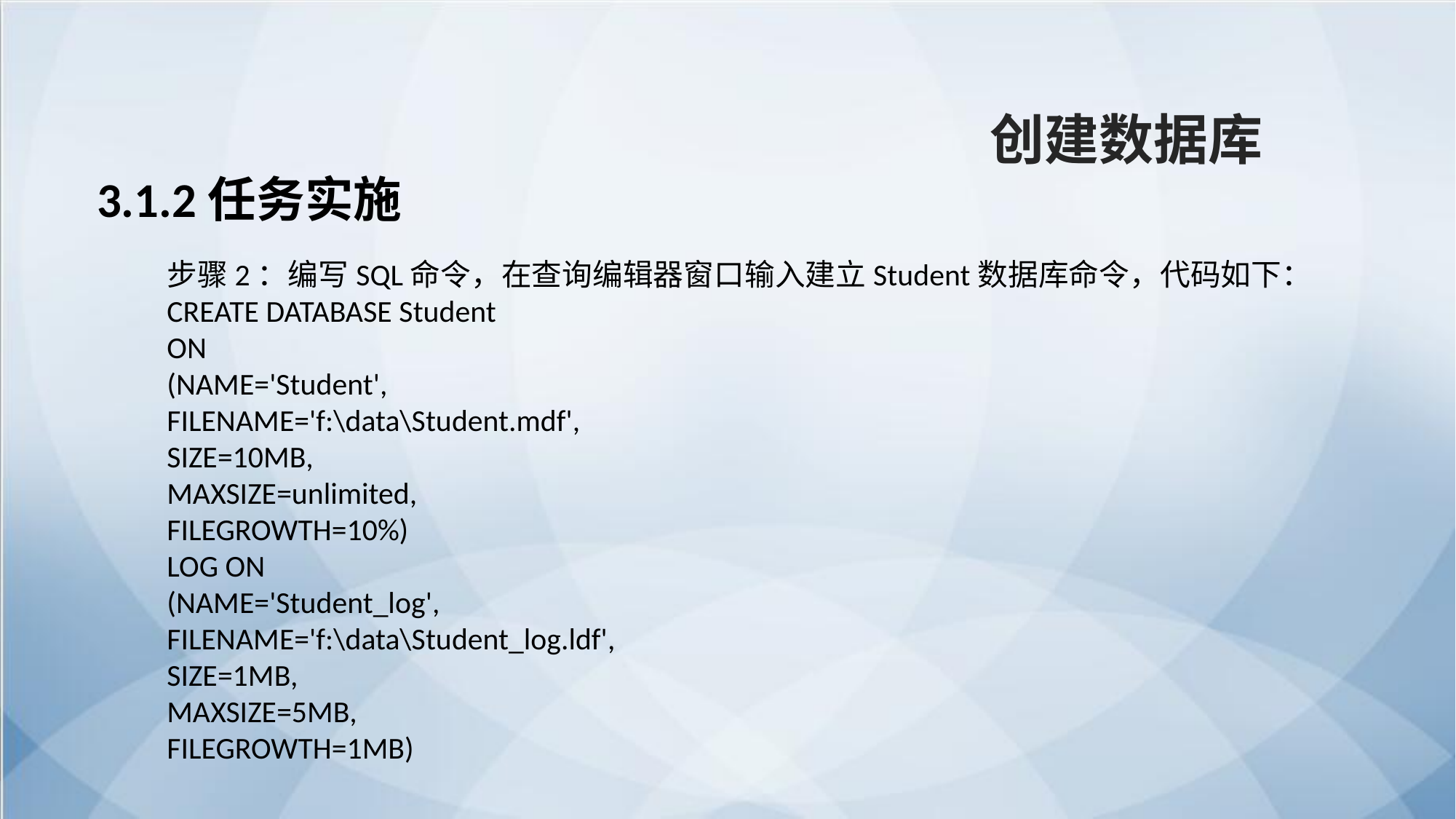

创建数据库
3.1.2任务实施
步骤2：编写SQL命令，在查询编辑器窗口输入建立Student数据库命令，代码如下：
CREATE DATABASE Student
ON
(NAME='Student',
FILENAME='f:\data\Student.mdf',
SIZE=10MB,
MAXSIZE=unlimited,
FILEGROWTH=10%)
LOG ON
(NAME='Student_log',
FILENAME='f:\data\Student_log.ldf',
SIZE=1MB,
MAXSIZE=5MB,
FILEGROWTH=1MB)